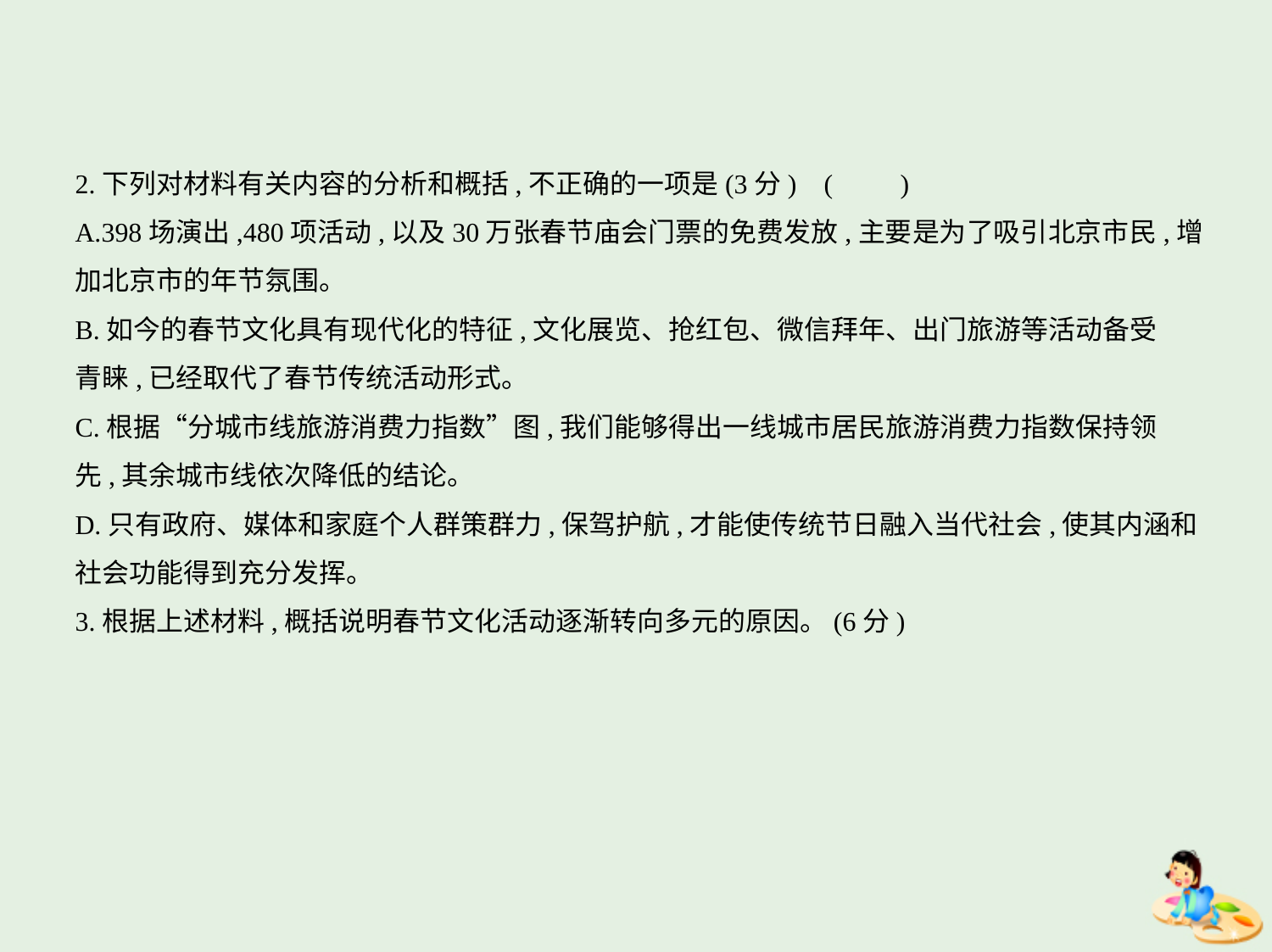

2.下列对材料有关内容的分析和概括,不正确的一项是(3分) (　　)
A.398场演出,480项活动,以及30万张春节庙会门票的免费发放,主要是为了吸引北京市民,增
加北京市的年节氛围。
B.如今的春节文化具有现代化的特征,文化展览、抢红包、微信拜年、出门旅游等活动备受
青睐,已经取代了春节传统活动形式。
C.根据“分城市线旅游消费力指数”图,我们能够得出一线城市居民旅游消费力指数保持领
先,其余城市线依次降低的结论。
D.只有政府、媒体和家庭个人群策群力,保驾护航,才能使传统节日融入当代社会,使其内涵和
社会功能得到充分发挥。
3.根据上述材料,概括说明春节文化活动逐渐转向多元的原因。(6分)